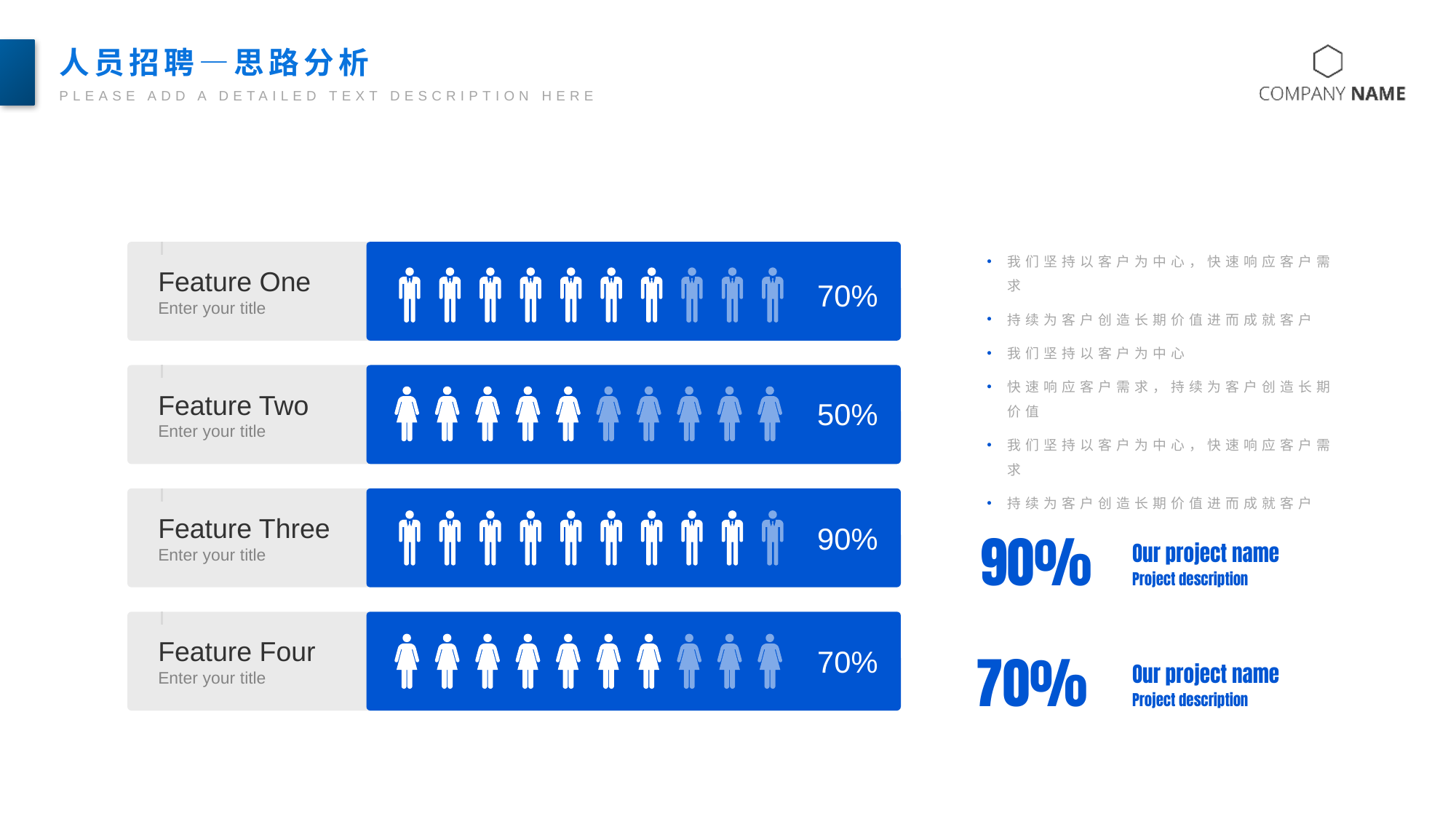

人员招聘—思路分析
PLEASE ADD A DETAILED TEXT DESCRIPTION HERE
我们坚持以客户为中心，快速响应客户需求
持续为客户创造长期价值进而成就客户
我们坚持以客户为中心
快速响应客户需求，持续为客户创造长期价值
我们坚持以客户为中心，快速响应客户需求
持续为客户创造长期价值进而成就客户

Feature One
Enter your title

70%

Feature Two
Enter your title

50%

Feature Three
Enter your title

90%
90%
Our project name
Project description

Feature Four
Enter your title

70%
70%
Our project name
Project description